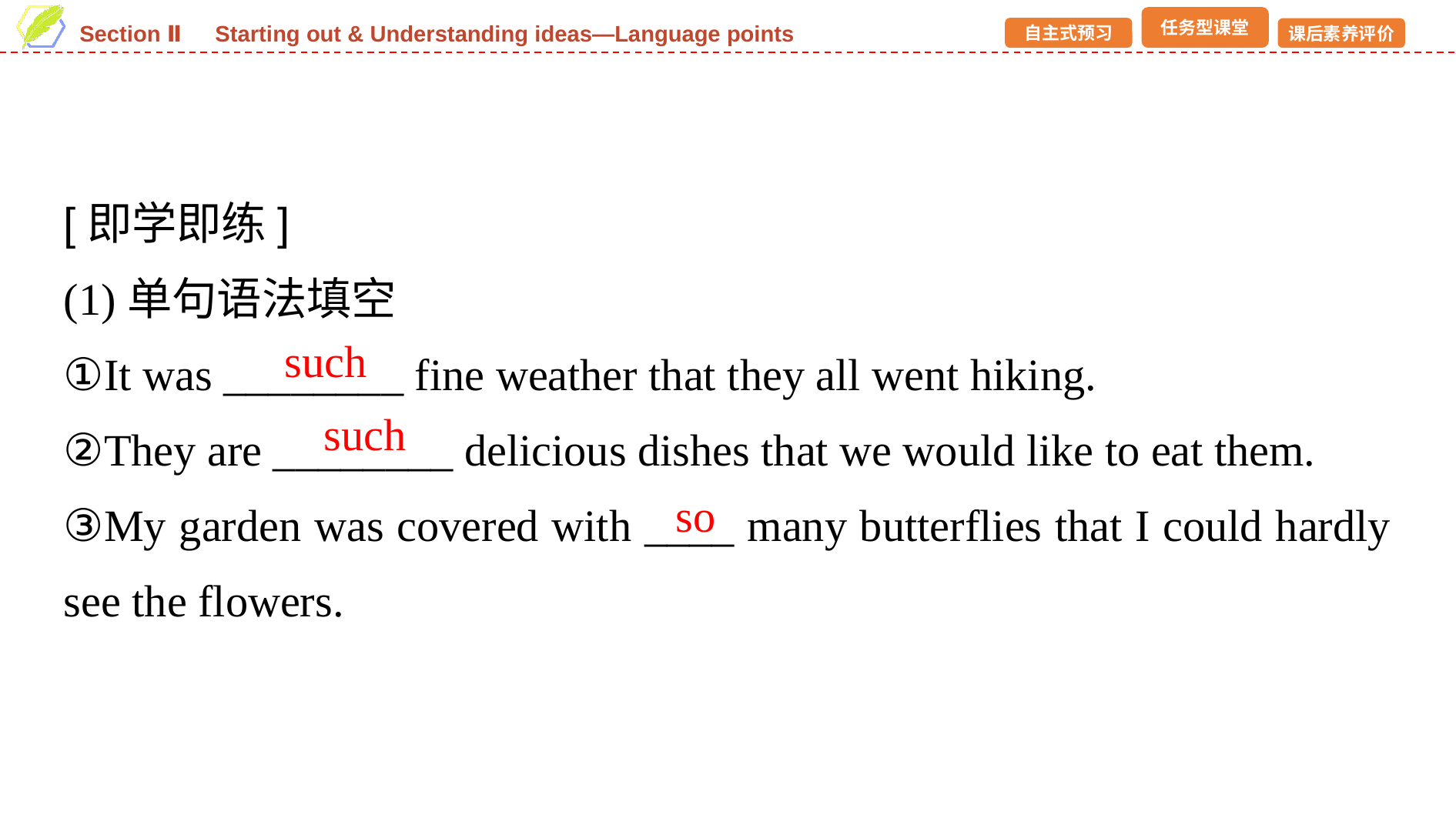

[即学即练]
(1)单句语法填空
①It was ________ fine weather that they all went hiking.
②They are ________ delicious dishes that we would like to eat them.
③My garden was covered with ____ many butterflies that I could hardly see the flowers.
such
such
so